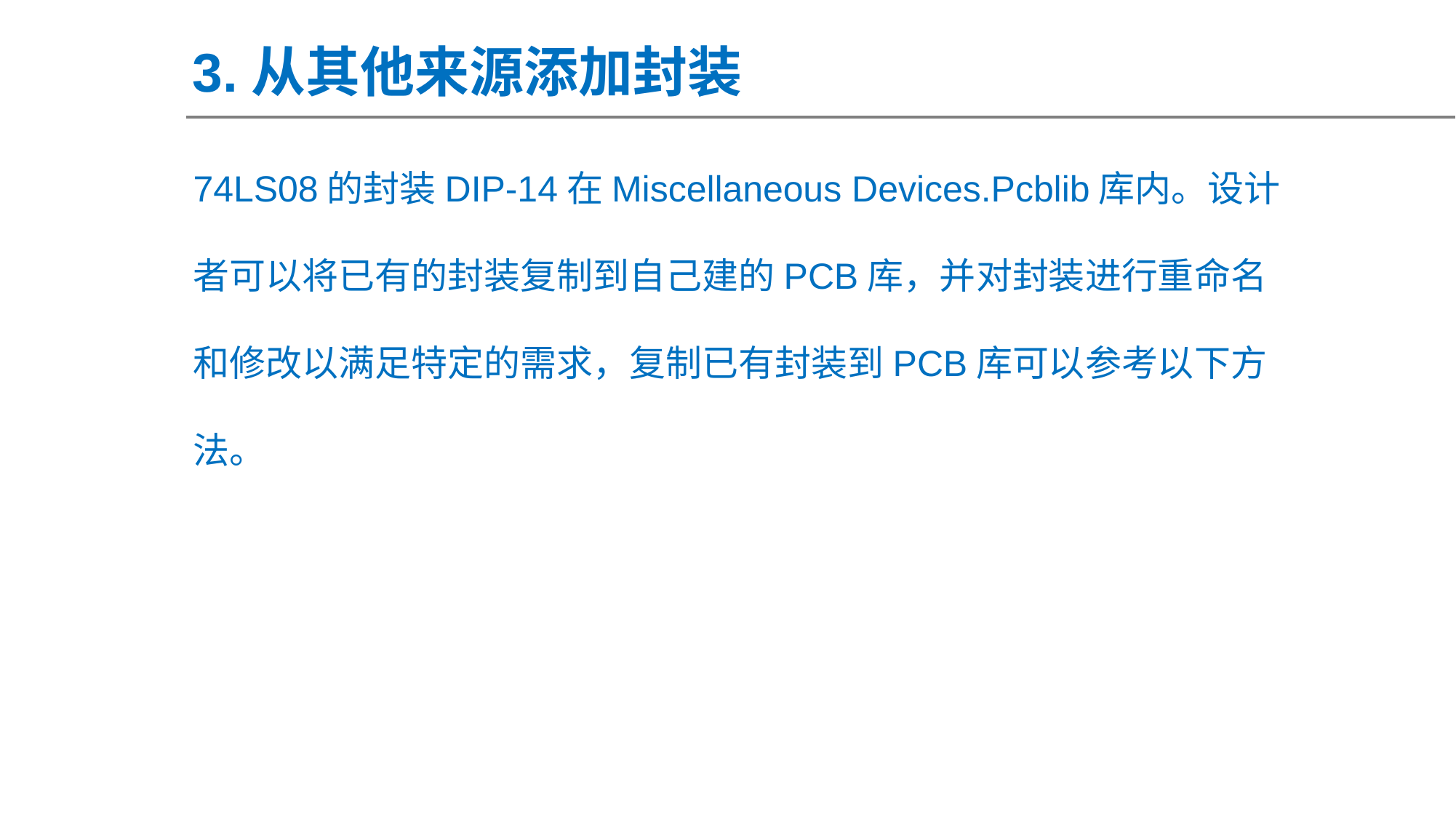

3.从其他来源添加封装
74LS08的封装DIP-14在Miscellaneous Devices.Pcblib库内。设计者可以将已有的封装复制到自己建的PCB库，并对封装进行重命名和修改以满足特定的需求，复制已有封装到PCB库可以参考以下方法。